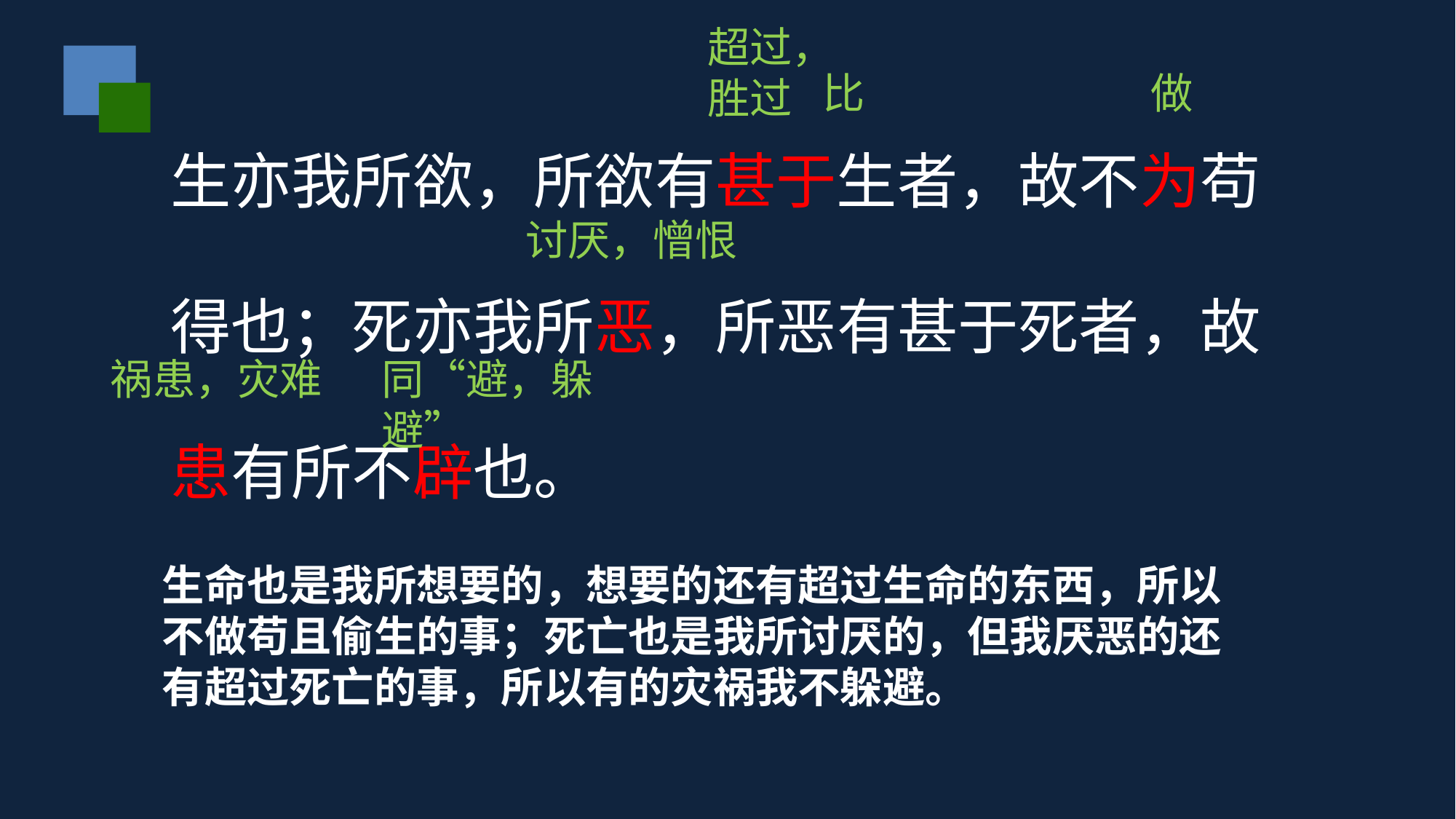

超过，胜过

比
做
生亦我所欲，所欲有甚于生者，故不为苟得也；死亦我所恶，所恶有甚于死者，故患有所不辟也。
讨厌，憎恨
祸患，灾难
同“避，躲避”
生命也是我所想要的，想要的还有超过生命的东西，所以不做苟且偷生的事；死亡也是我所讨厌的，但我厌恶的还有超过死亡的事，所以有的灾祸我不躲避。